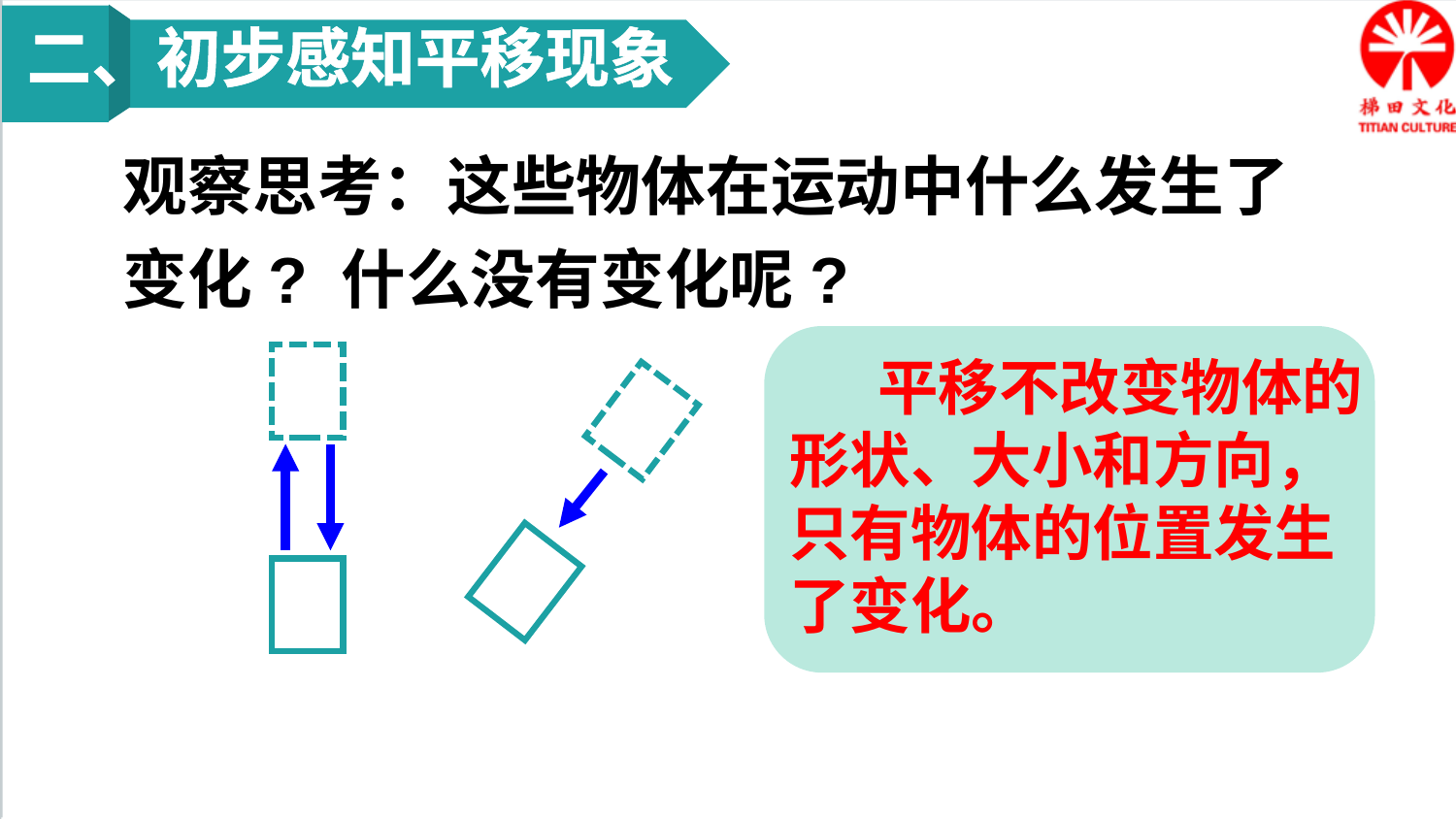

二、初步感知平移现象
观察思考：这些物体在运动中什么发生了变化? 什么没有变化呢?

　  平移不改变物体的形状、大小和方向，只有物体的位置发生了变化。